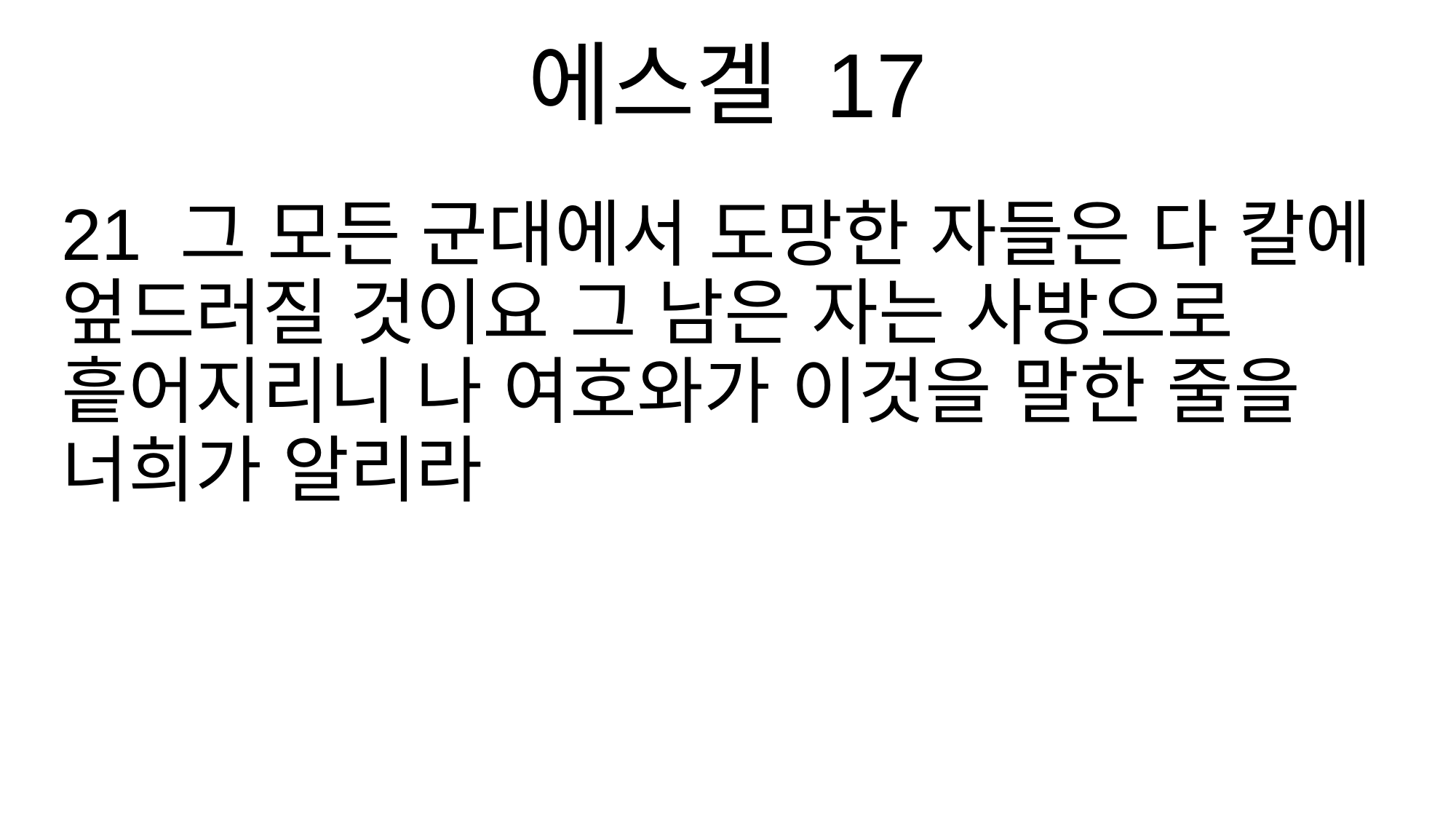

에스겔 17
21 그 모든 군대에서 도망한 자들은 다 칼에 엎드러질 것이요 그 남은 자는 사방으로 흩어지리니 나 여호와가 이것을 말한 줄을 너희가 알리라